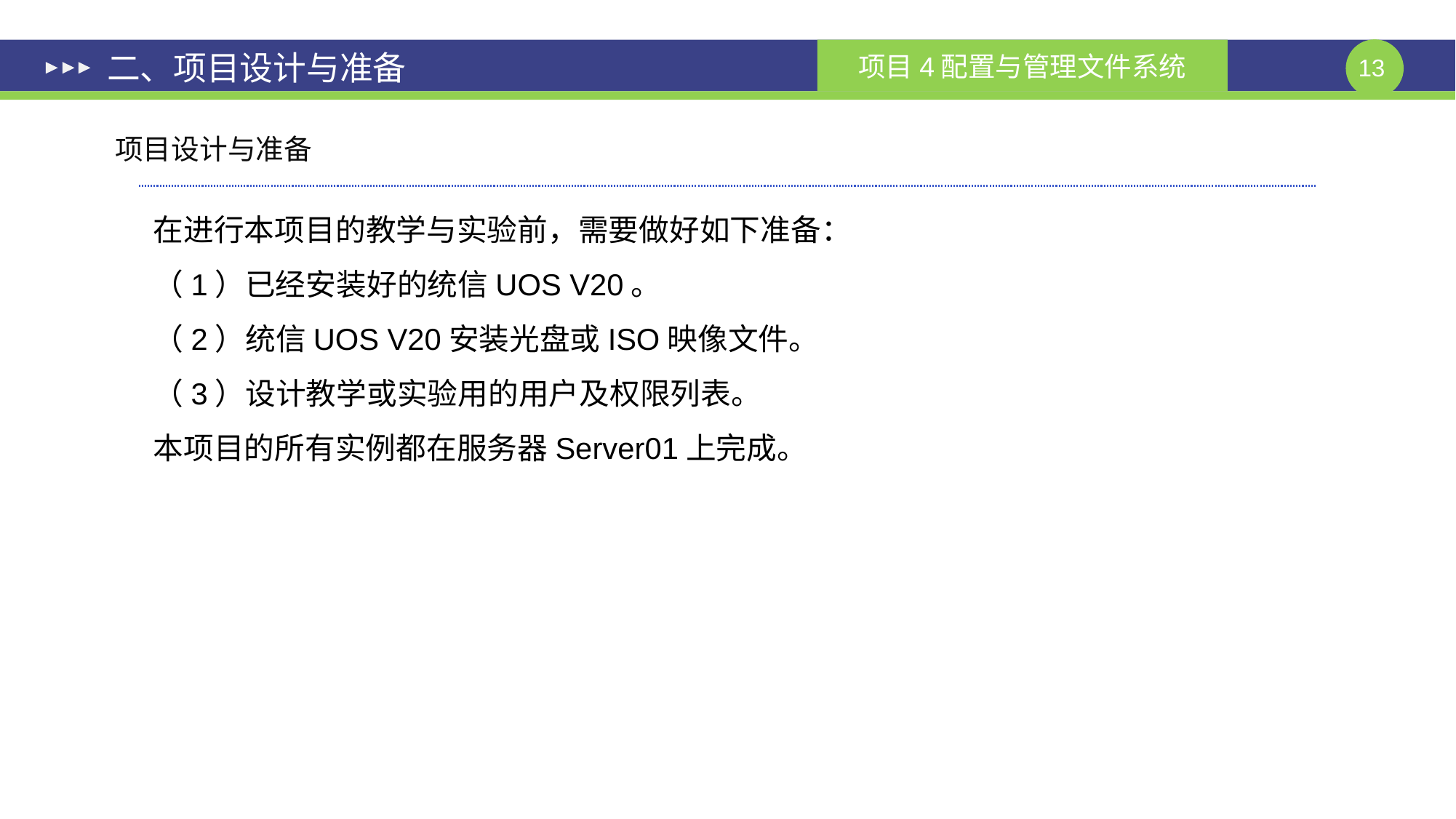

# 二、项目设计与准备
项目设计与准备

在进行本项目的教学与实验前，需要做好如下准备：
（1）已经安装好的统信UOS V20。
（2）统信UOS V20安装光盘或ISO映像文件。
（3）设计教学或实验用的用户及权限列表。
本项目的所有实例都在服务器Server01上完成。